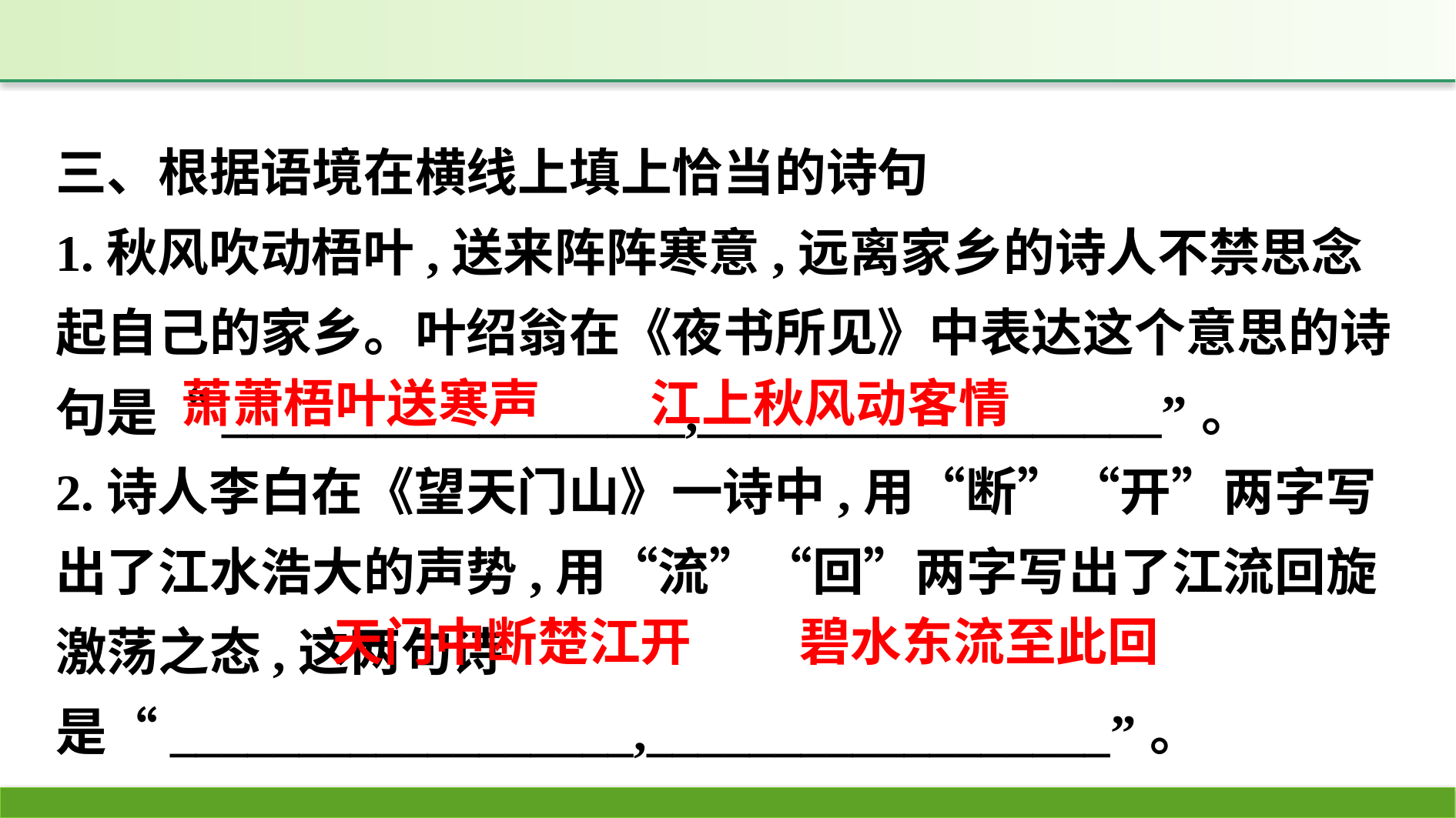

三、根据语境在横线上填上恰当的诗句
1.秋风吹动梧叶,送来阵阵寒意,远离家乡的诗人不禁思念起自己的家乡。叶绍翁在《夜书所见》中表达这个意思的诗句是“__________________,__________________”。
2.诗人李白在《望天门山》一诗中,用“断”“开”两字写出了江水浩大的声势,用“流”“回”两字写出了江流回旋激荡之态,这两句诗是“__________________,__________________”。
江上秋风动客情
萧萧梧叶送寒声
天门中断楚江开
碧水东流至此回